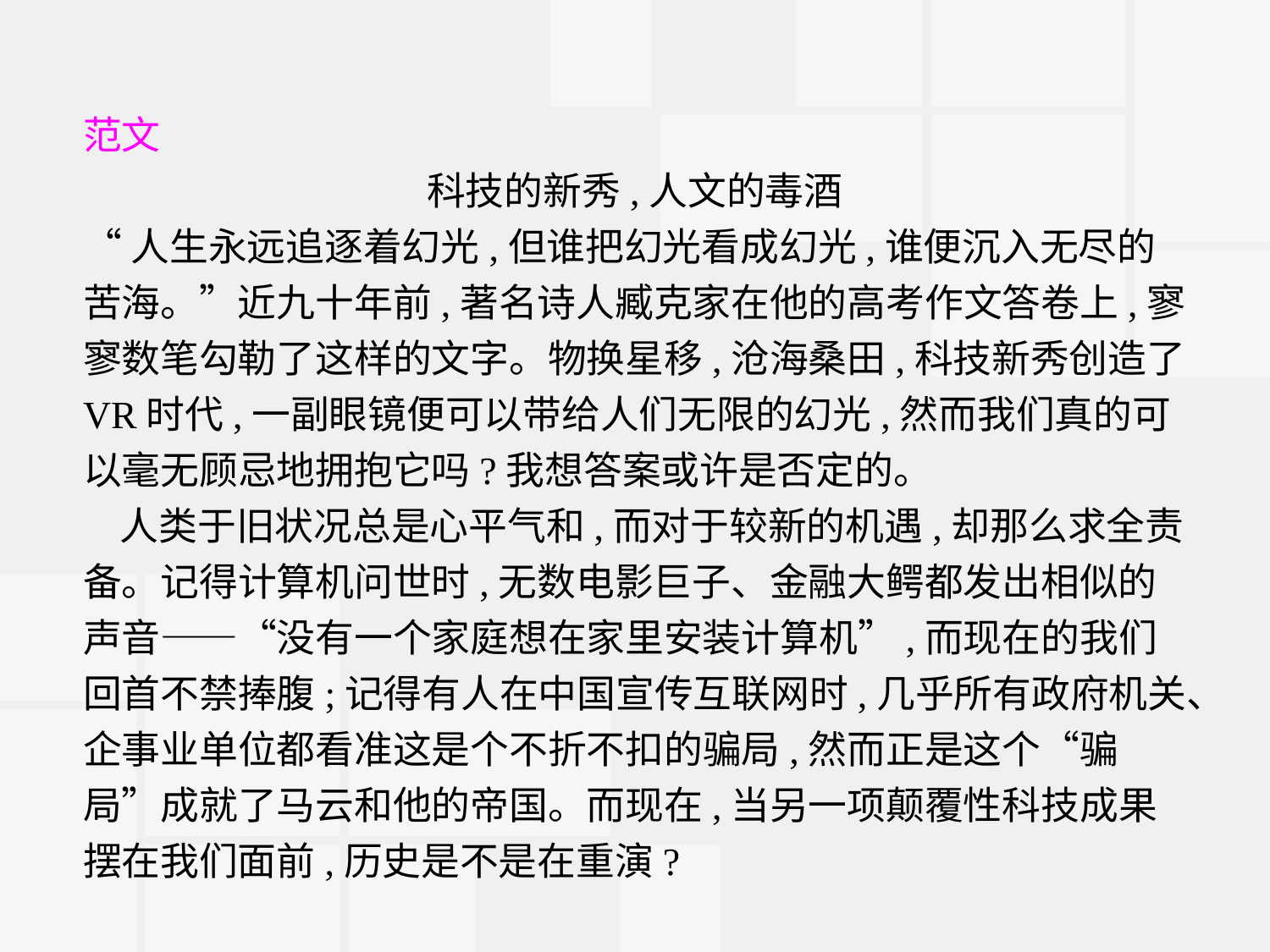

范文
科技的新秀,人文的毒酒
“人生永远追逐着幻光,但谁把幻光看成幻光,谁便沉入无尽的苦海。”近九十年前,著名诗人臧克家在他的高考作文答卷上,寥寥数笔勾勒了这样的文字。物换星移,沧海桑田,科技新秀创造了VR时代,一副眼镜便可以带给人们无限的幻光,然而我们真的可以毫无顾忌地拥抱它吗?我想答案或许是否定的。
人类于旧状况总是心平气和,而对于较新的机遇,却那么求全责备。记得计算机问世时,无数电影巨子、金融大鳄都发出相似的声音——“没有一个家庭想在家里安装计算机”,而现在的我们回首不禁捧腹;记得有人在中国宣传互联网时,几乎所有政府机关、企事业单位都看准这是个不折不扣的骗局,然而正是这个“骗局”成就了马云和他的帝国。而现在,当另一项颠覆性科技成果摆在我们面前,历史是不是在重演?